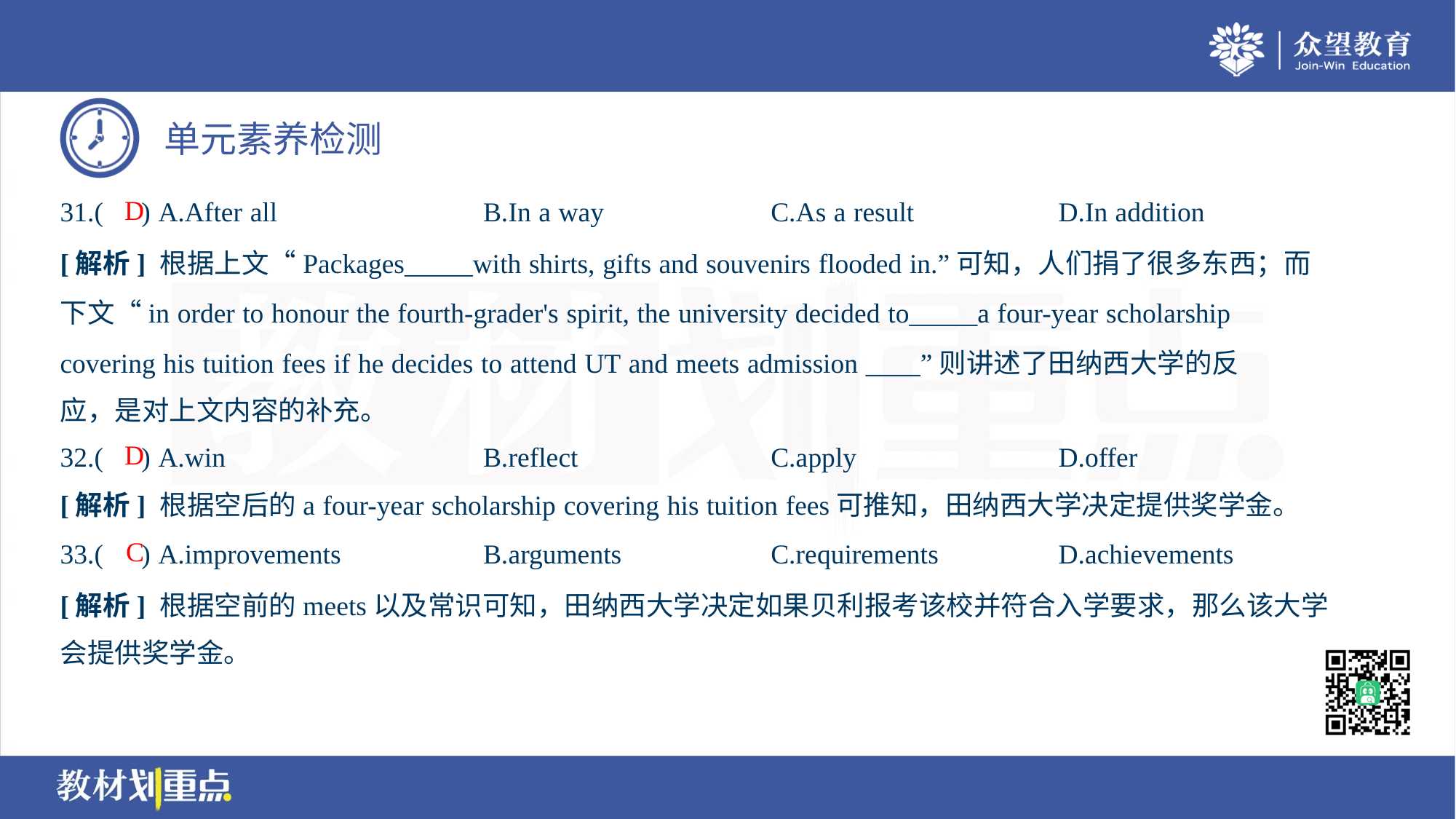

D
31.(     ) A.After all	B.In a way	C.As a result	D.In addition
[解析] 根据上文“Packages_____with shirts, gifts and souvenirs flooded in.”可知，人们捐了很多东西；而
下文“in order to honour the fourth-grader's spirit, the university decided to_____a four-year scholarship
covering his tuition fees if he decides to attend UT and meets admission ____”则讲述了田纳西大学的反
应，是对上文内容的补充。
D
32.(     ) A.win	B.reflect	C.apply	D.offer
[解析] 根据空后的a four-year scholarship covering his tuition fees可推知，田纳西大学决定提供奖学金。
C
33.(     ) A.improvements	B.arguments	C.requirements	D.achievements
[解析] 根据空前的meets以及常识可知，田纳西大学决定如果贝利报考该校并符合入学要求，那么该大学
会提供奖学金。